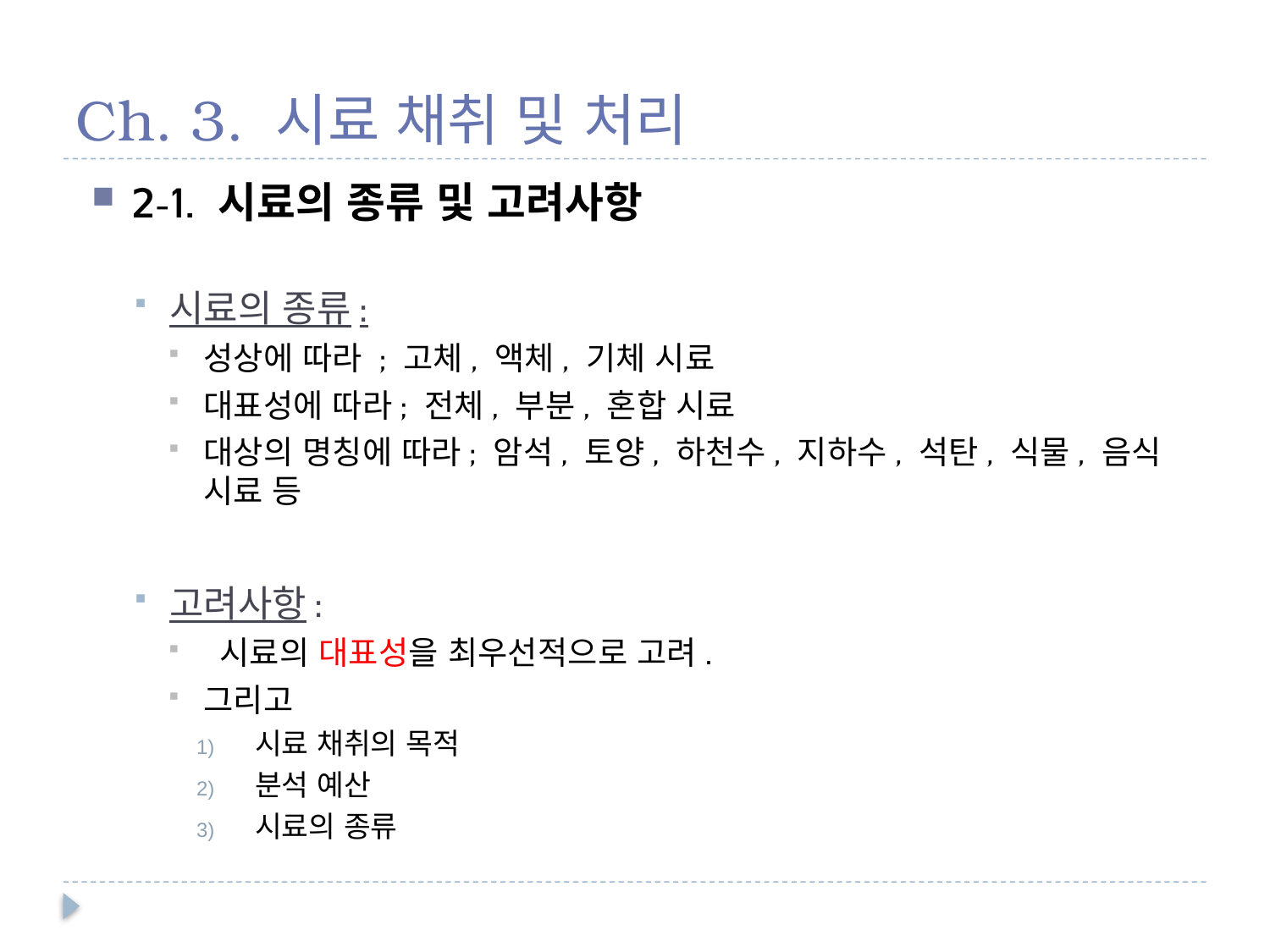

# Ch. 3. 시료 채취 및 처리
2-1. 시료의 종류 및 고려사항

시료의 종류:
성상에 따라 ; 고체, 액체, 기체 시료
대표성에 따라; 전체, 부분, 혼합 시료
대상의 명칭에 따라; 암석, 토양, 하천수, 지하수, 석탄, 식물, 음식 시료 등

고려사항:
 시료의 대표성을 최우선적으로 고려.
그리고
시료 채취의 목적
분석 예산
시료의 종류